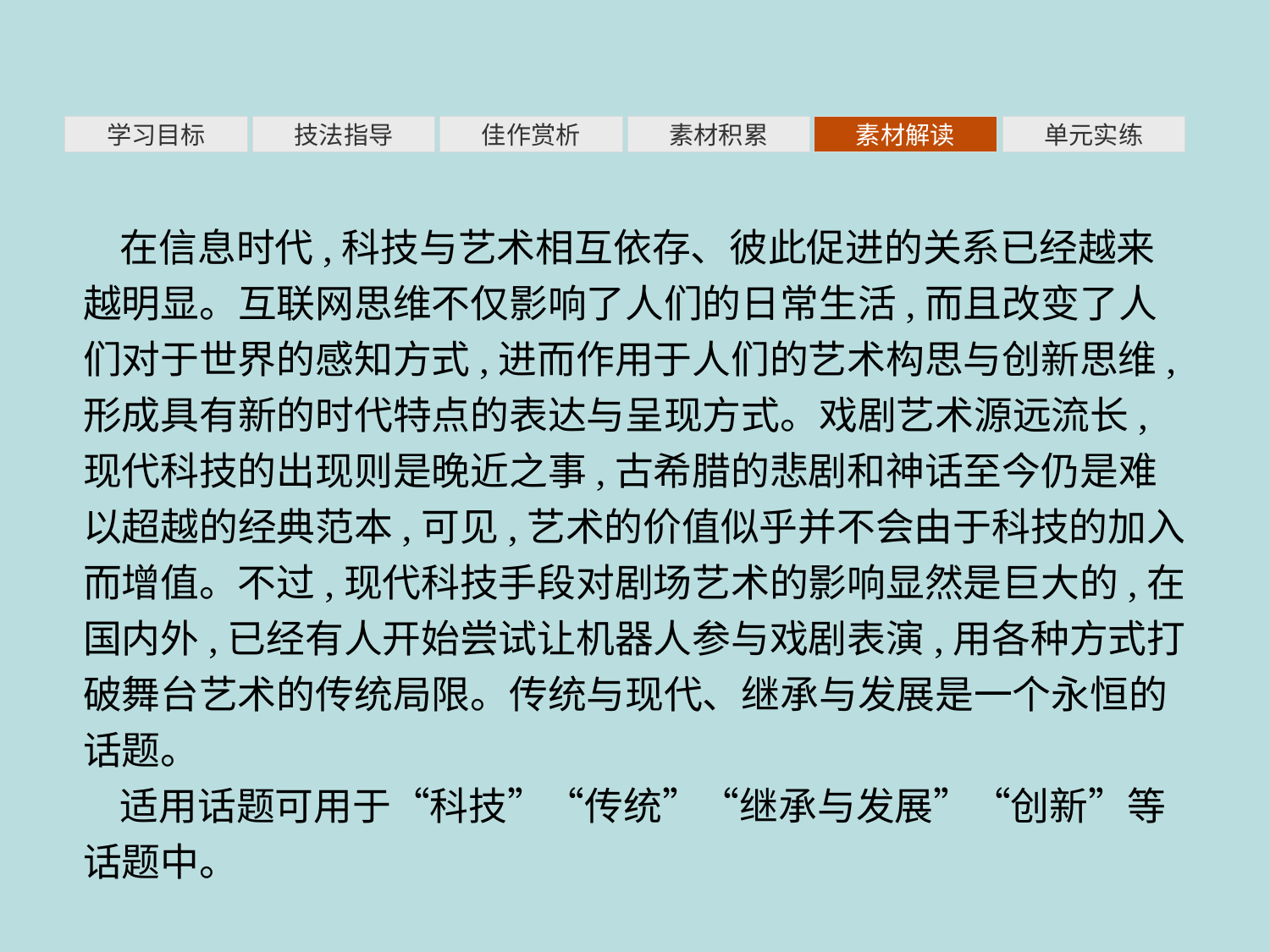

素材积累
学习目标
技法指导
佳作赏析
素材解读
单元实练
在信息时代,科技与艺术相互依存、彼此促进的关系已经越来越明显。互联网思维不仅影响了人们的日常生活,而且改变了人们对于世界的感知方式,进而作用于人们的艺术构思与创新思维,形成具有新的时代特点的表达与呈现方式。戏剧艺术源远流长,现代科技的出现则是晚近之事,古希腊的悲剧和神话至今仍是难以超越的经典范本,可见,艺术的价值似乎并不会由于科技的加入而增值。不过,现代科技手段对剧场艺术的影响显然是巨大的,在国内外,已经有人开始尝试让机器人参与戏剧表演,用各种方式打破舞台艺术的传统局限。传统与现代、继承与发展是一个永恒的话题。
适用话题可用于“科技”“传统”“继承与发展”“创新”等话题中。